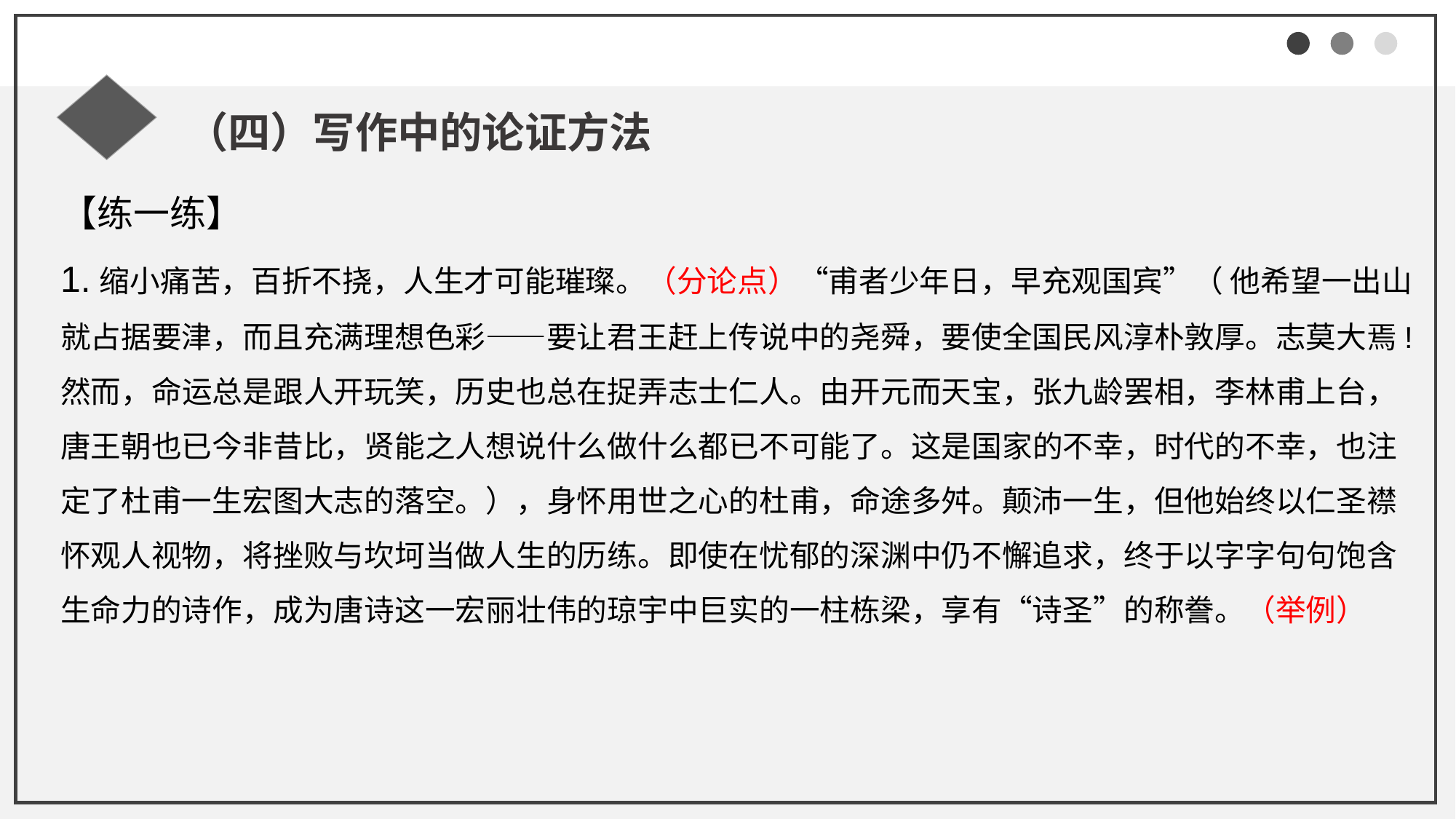

（四）写作中的论证方法
【练一练】
1.缩小痛苦，百折不挠，人生才可能璀璨。（分论点）“甫者少年日，早充观国宾”（ 他希望一出山就占据要津，而且充满理想色彩——要让君王赶上传说中的尧舜，要使全国民风淳朴敦厚。志莫大焉!然而，命运总是跟人开玩笑，历史也总在捉弄志士仁人。由开元而天宝，张九龄罢相，李林甫上台，唐王朝也已今非昔比，贤能之人想说什么做什么都已不可能了。这是国家的不幸，时代的不幸，也注定了杜甫一生宏图大志的落空。），身怀用世之心的杜甫，命途多舛。颠沛一生，但他始终以仁圣襟怀观人视物，将挫败与坎坷当做人生的历练。即使在忧郁的深渊中仍不懈追求，终于以字字句句饱含生命力的诗作，成为唐诗这一宏丽壮伟的琼宇中巨实的一柱栋梁，享有“诗圣”的称誊。（举例）